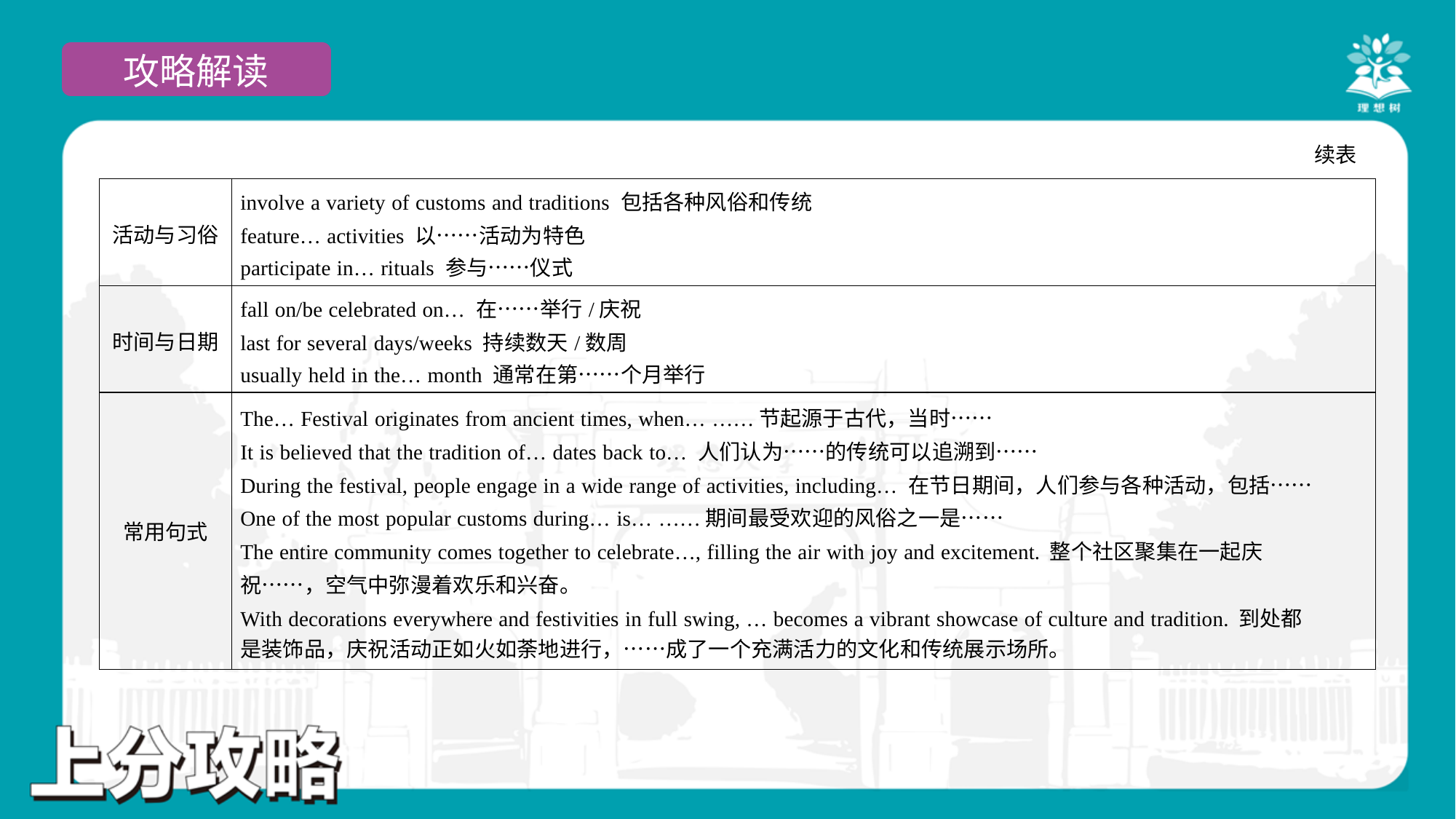

续表
| 活动与习俗 | involve a variety of customs and traditions 包括各种风俗和传统 feature… activities 以……活动为特色 participate in… rituals 参与……仪式 |
| --- | --- |
| 时间与日期 | fall on/be celebrated on… 在……举行/庆祝 last for several days/weeks 持续数天/数周 usually held in the… month 通常在第……个月举行 |
| 常用句式 | The… Festival originates from ancient times, when… ……节起源于古代，当时…… It is believed that the tradition of… dates back to… 人们认为……的传统可以追溯到…… During the festival, people engage in a wide range of activities, including… 在节日期间，人们参与各种活动，包括…… One of the most popular customs during… is… ……期间最受欢迎的风俗之一是…… The entire community comes together to celebrate…, filling the air with joy and excitement. 整个社区聚集在一起庆 祝……，空气中弥漫着欢乐和兴奋。 With decorations everywhere and festivities in full swing, … becomes a vibrant showcase of culture and tradition. 到处都 是装饰品，庆祝活动正如火如荼地进行，……成了一个充满活力的文化和传统展示场所。 |